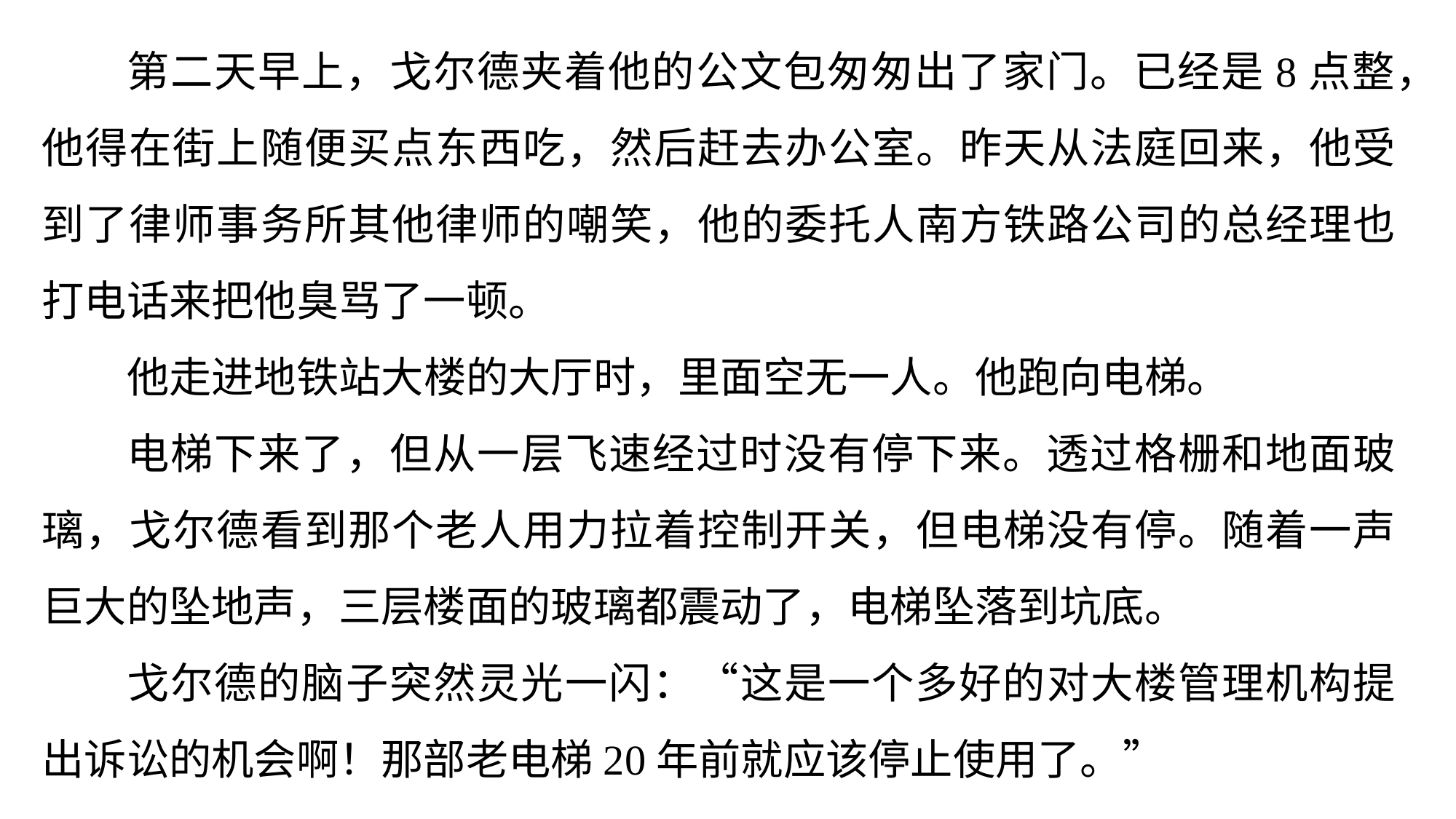

第二天早上，戈尔德夹着他的公文包匆匆出了家门。已经是8点整，他得在街上随便买点东西吃，然后赶去办公室。昨天从法庭回来，他受到了律师事务所其他律师的嘲笑，他的委托人南方铁路公司的总经理也打电话来把他臭骂了一顿。
他走进地铁站大楼的大厅时，里面空无一人。他跑向电梯。
电梯下来了，但从一层飞速经过时没有停下来。透过格栅和地面玻璃，戈尔德看到那个老人用力拉着控制开关，但电梯没有停。随着一声巨大的坠地声，三层楼面的玻璃都震动了，电梯坠落到坑底。
戈尔德的脑子突然灵光一闪：“这是一个多好的对大楼管理机构提出诉讼的机会啊！那部老电梯20年前就应该停止使用了。”